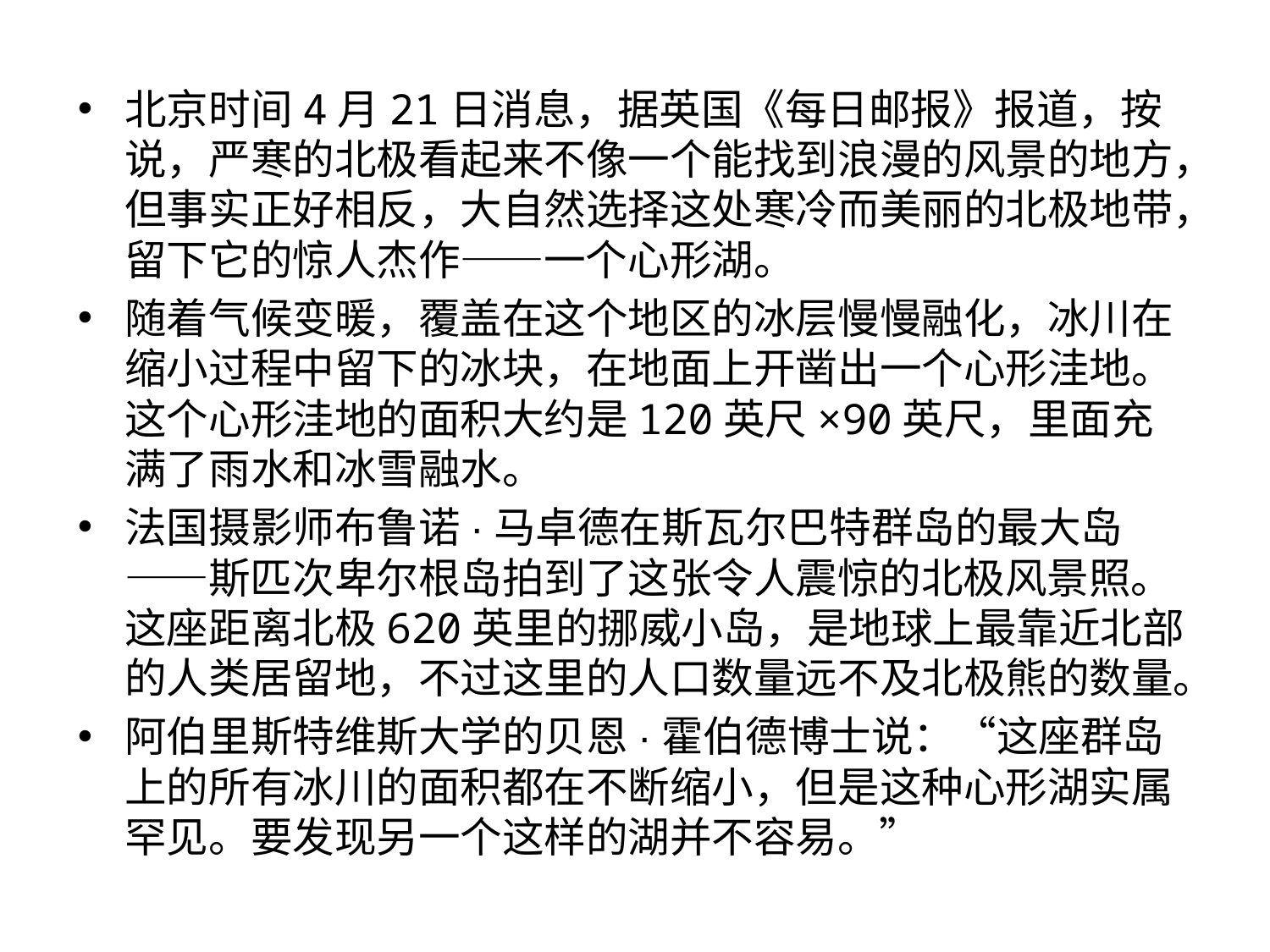

北京时间4月21日消息，据英国《每日邮报》报道，按说，严寒的北极看起来不像一个能找到浪漫的风景的地方，但事实正好相反，大自然选择这处寒冷而美丽的北极地带，留下它的惊人杰作——一个心形湖。
随着气候变暖，覆盖在这个地区的冰层慢慢融化，冰川在缩小过程中留下的冰块，在地面上开凿出一个心形洼地。这个心形洼地的面积大约是120英尺×90英尺，里面充满了雨水和冰雪融水。
法国摄影师布鲁诺·马卓德在斯瓦尔巴特群岛的最大岛——斯匹次卑尔根岛拍到了这张令人震惊的北极风景照。这座距离北极620英里的挪威小岛，是地球上最靠近北部的人类居留地，不过这里的人口数量远不及北极熊的数量。
阿伯里斯特维斯大学的贝恩·霍伯德博士说：“这座群岛上的所有冰川的面积都在不断缩小，但是这种心形湖实属罕见。要发现另一个这样的湖并不容易。”